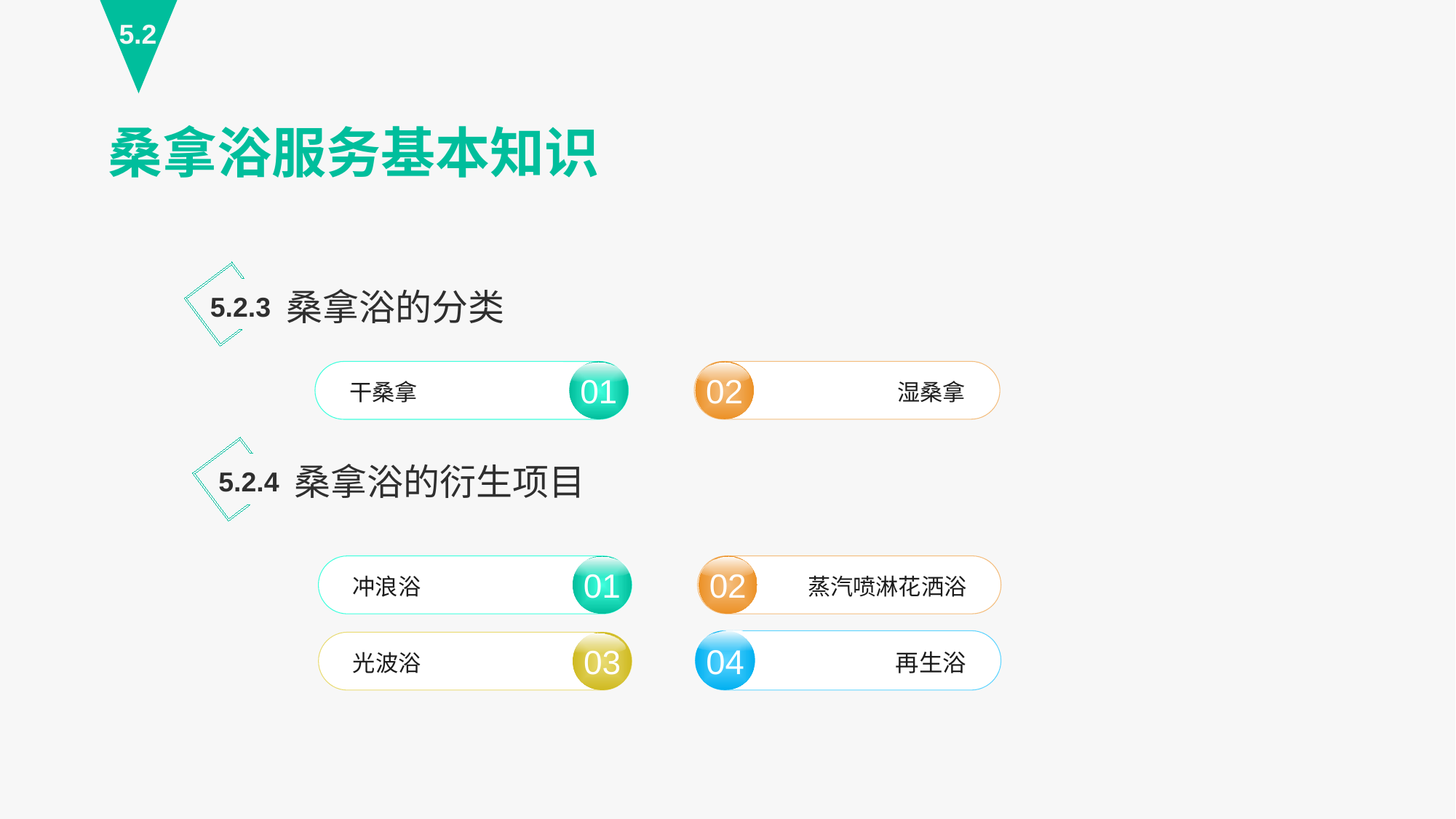

5.2
桑拿浴服务基本知识

桑拿浴的分类
5.2.3

02
湿桑拿

01
干桑拿

桑拿浴的衍生项目
5.2.4

02
蒸汽喷淋花洒浴

01
冲浪浴

04
再生浴

03
光波浴